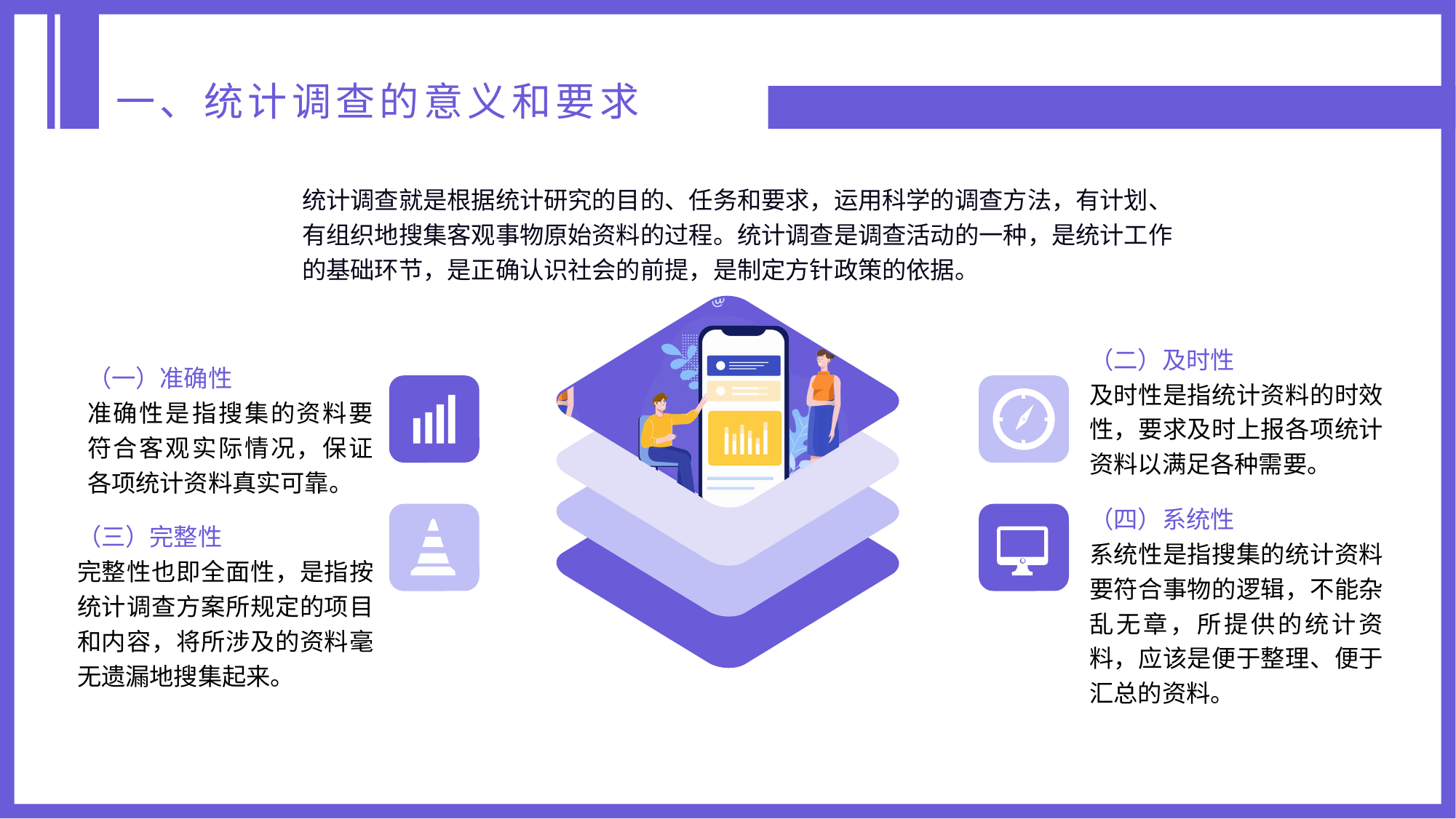

一、统计调查的意义和要求
统计调查就是根据统计研究的目的、任务和要求，运用科学的调查方法，有计划、有组织地搜集客观事物原始资料的过程。统计调查是调查活动的一种，是统计工作的基础环节，是正确认识社会的前提，是制定方针政策的依据。

（二）及时性
及时性是指统计资料的时效性，要求及时上报各项统计资料以满足各种需要。

（一）准确性
准确性是指搜集的资料要符合客观实际情况，保证各项统计资料真实可靠。

（四）系统性
系统性是指搜集的统计资料要符合事物的逻辑，不能杂乱无章，所提供的统计资料，应该是便于整理、便于汇总的资料。

（三）完整性
完整性也即全面性，是指按统计调查方案所规定的项目和内容，将所涉及的资料毫无遗漏地搜集起来。